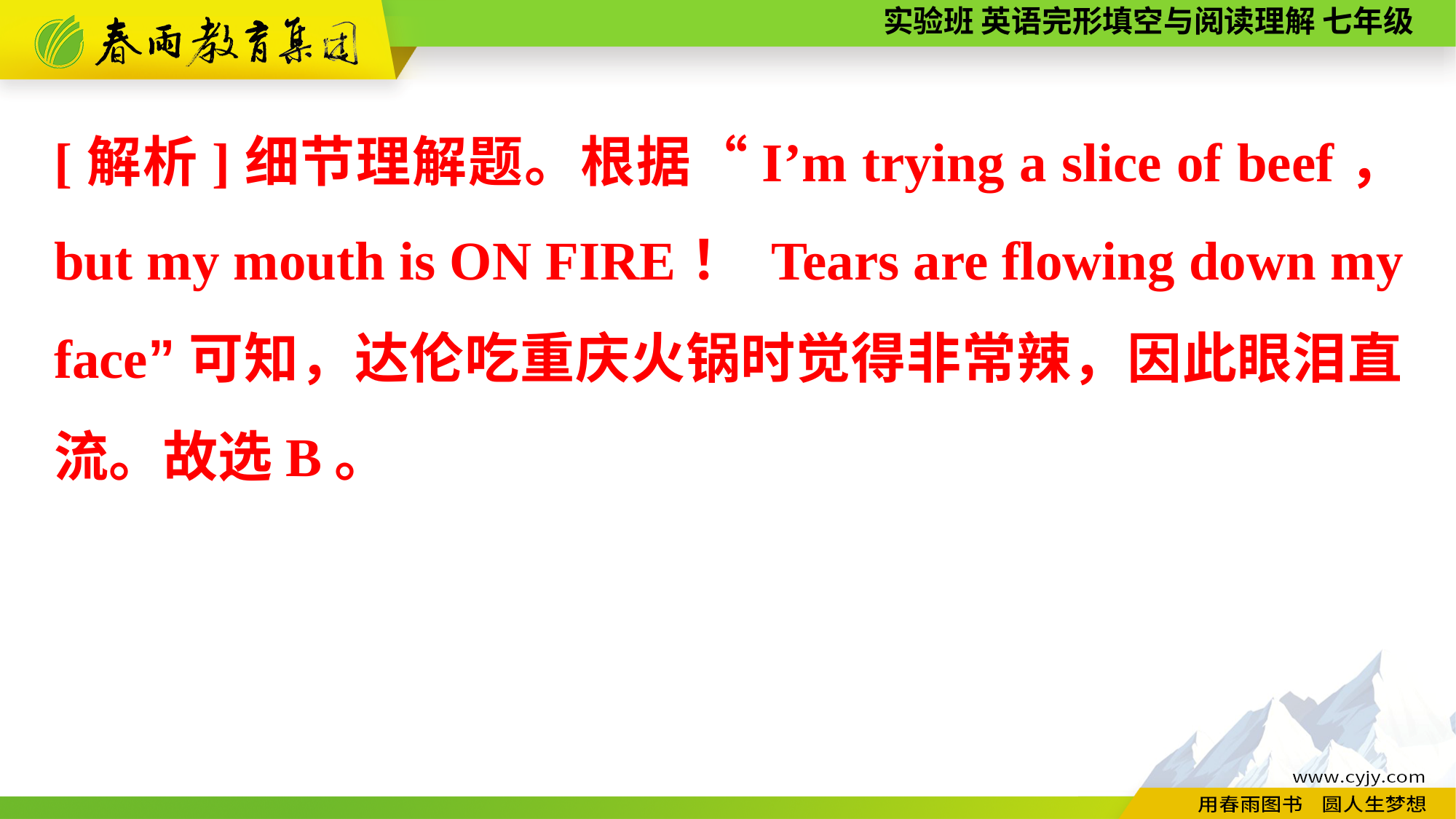

[解析]细节理解题。根据“I’m trying a slice of beef， but my mouth is ON FIRE！ Tears are flowing down my face”可知，达伦吃重庆火锅时觉得非常辣，因此眼泪直流。故选B。